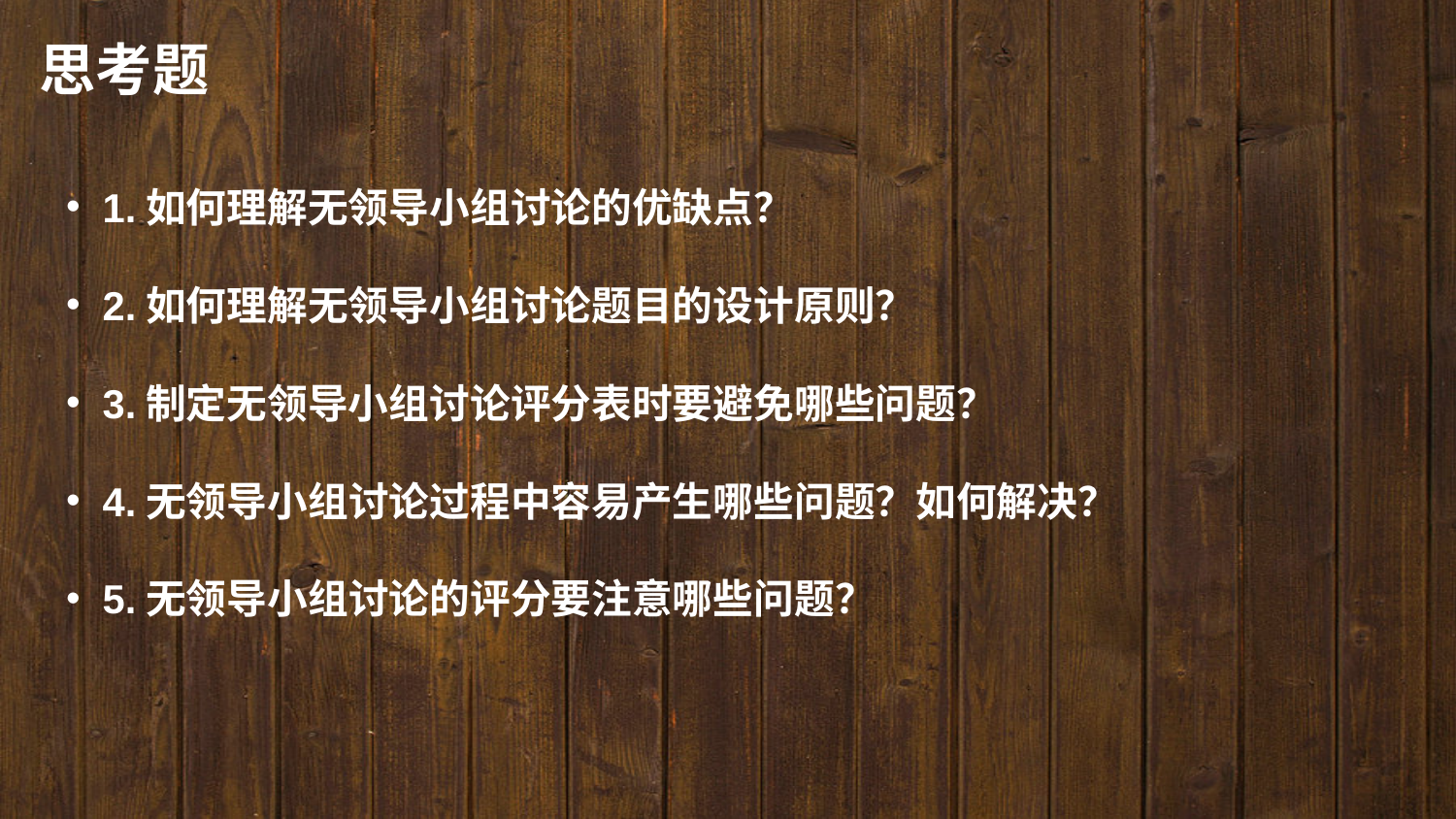

思考题
1.如何理解无领导小组讨论的优缺点？
2.如何理解无领导小组讨论题目的设计原则？
3.制定无领导小组讨论评分表时要避免哪些问题？
4.无领导小组讨论过程中容易产生哪些问题？如何解决？
5.无领导小组讨论的评分要注意哪些问题？